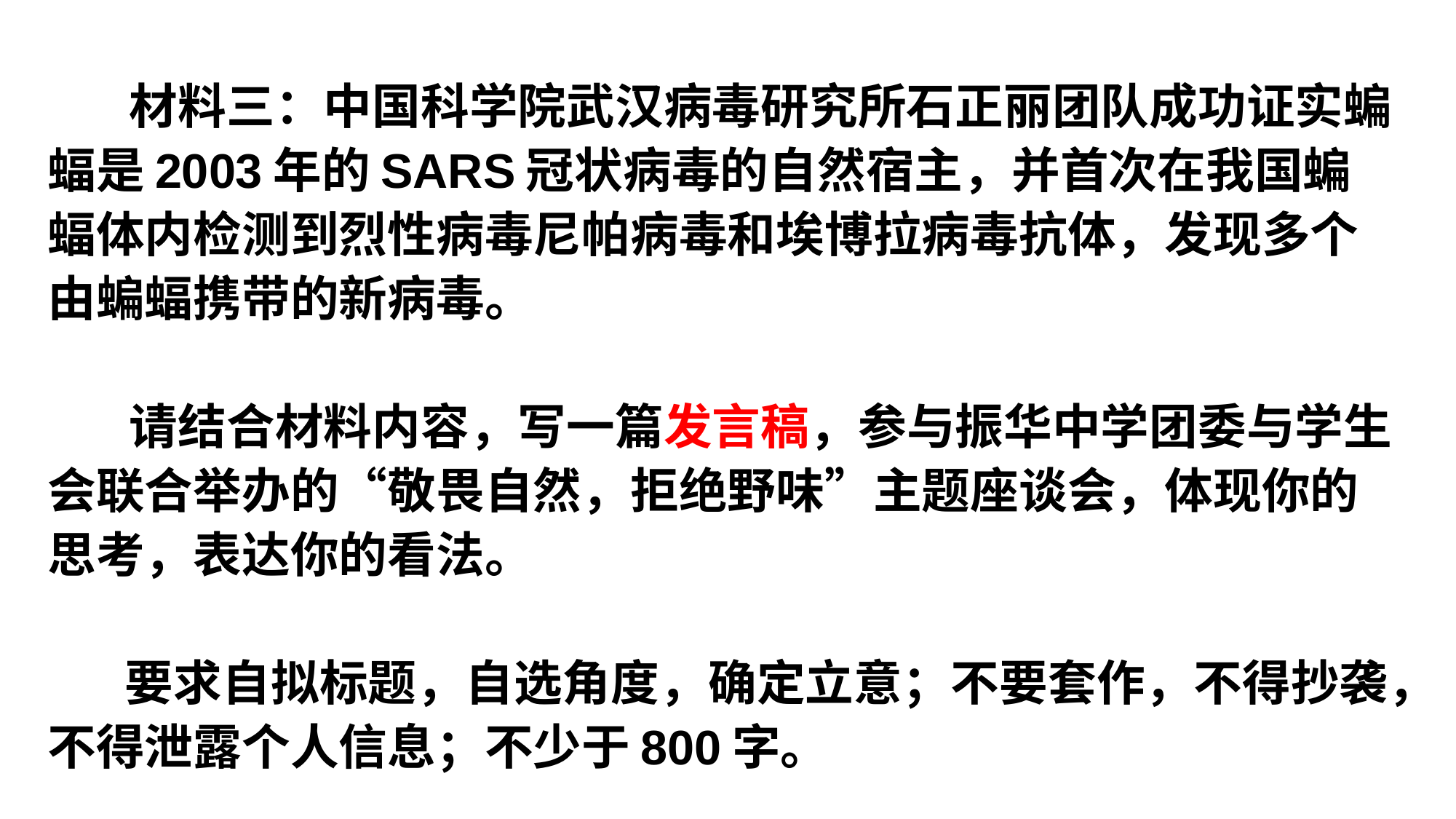

材料三：中国科学院武汉病毒研究所石正丽团队成功证实蝙蝠是2003年的SARS冠状病毒的自然宿主，并首次在我国蝙蝠体内检测到烈性病毒尼帕病毒和埃博拉病毒抗体，发现多个由蝙蝠携带的新病毒。
　   请结合材料内容，写一篇发言稿，参与振华中学团委与学生会联合举办的“敬畏自然，拒绝野味”主题座谈会，体现你的思考，表达你的看法。
       要求自拟标题，自选角度，确定立意；不要套作，不得抄袭，不得泄露个人信息；不少于800字。